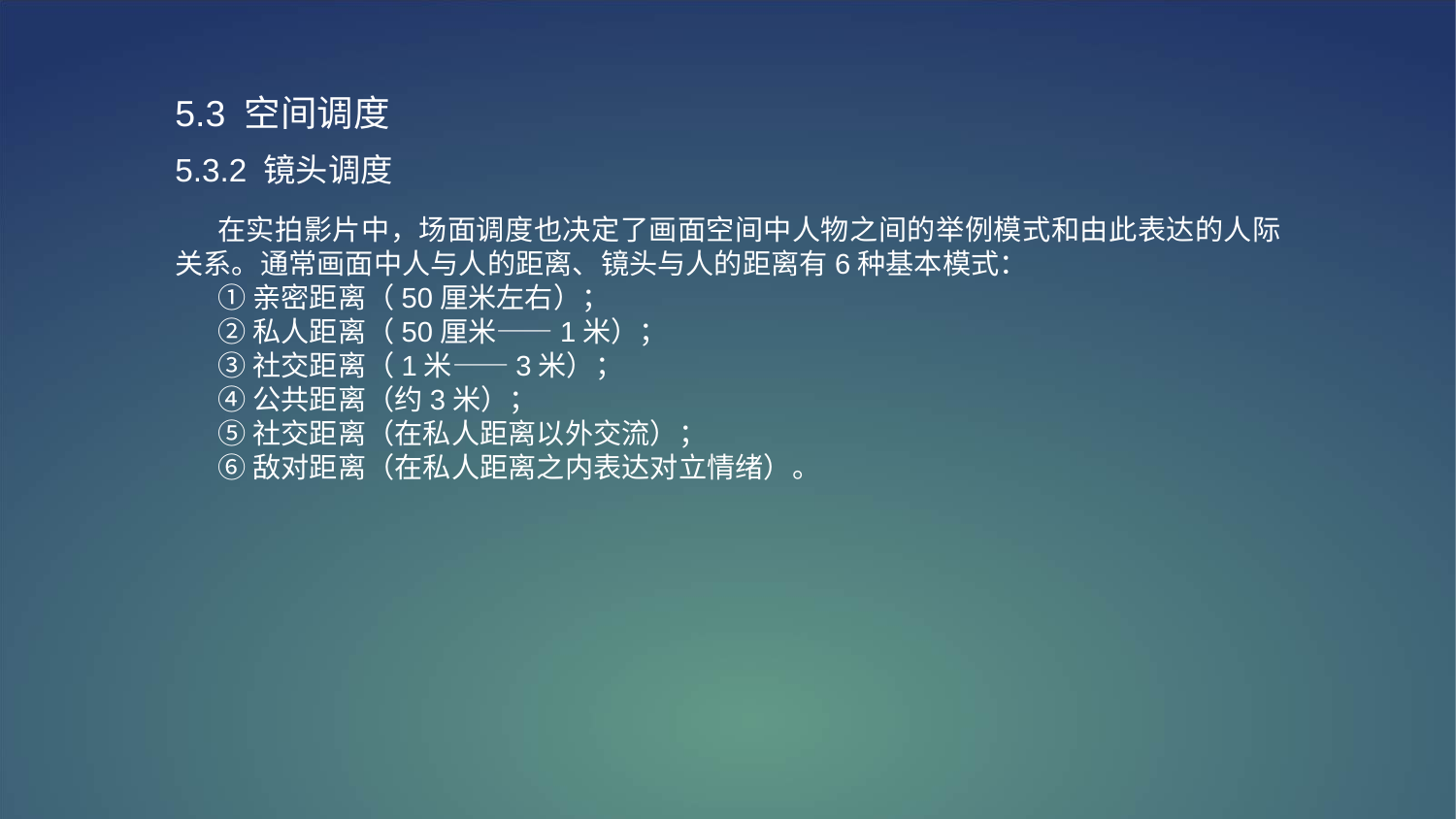

5.3 空间调度
5.3.2 镜头调度
在实拍影片中，场面调度也决定了画面空间中人物之间的举例模式和由此表达的人际关系。通常画面中人与人的距离、镜头与人的距离有6种基本模式：
①亲密距离（50厘米左右）；
②私人距离（50厘米——1米）；
③社交距离（1米——3米）；
④公共距离（约3米）；
⑤社交距离（在私人距离以外交流）；
⑥敌对距离（在私人距离之内表达对立情绪）。